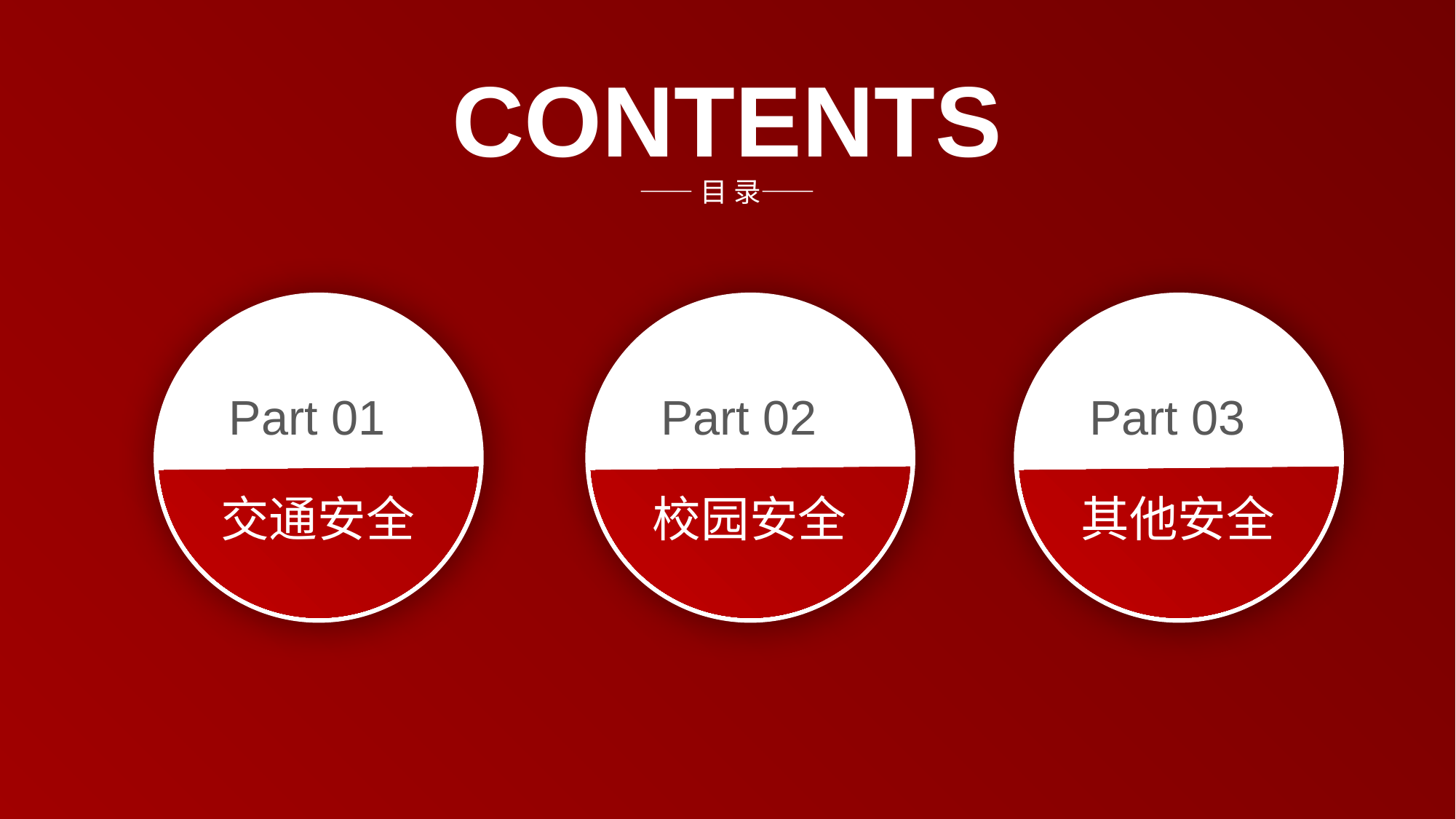

CONTENTS
——目 录——

Part 03

其他安全

Part 01

交通安全

Part 02

校园安全